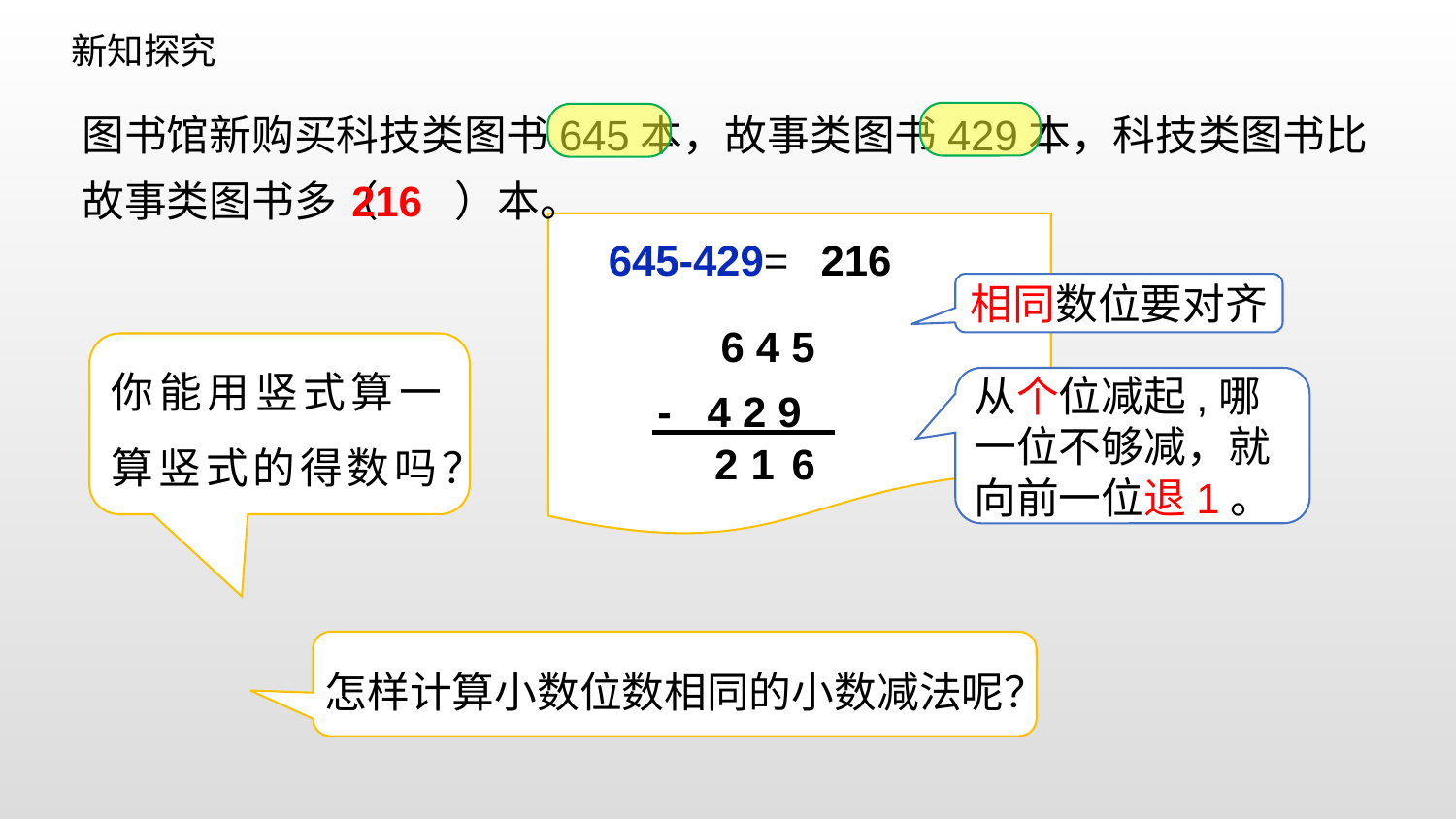

新知探究
图书馆新购买科技类图书645本，故事类图书429本，科技类图书比故事类图书多（        ）本。

216

216
645-429=
相同数位要对齐
6 4 5
-   4 2 9
你能用竖式算一算竖式的得数吗？
这个月
从个位减起,哪一位不够减，就向前一位退1。
2
1
6
这个月
怎样计算小数位数相同的小数减法呢？